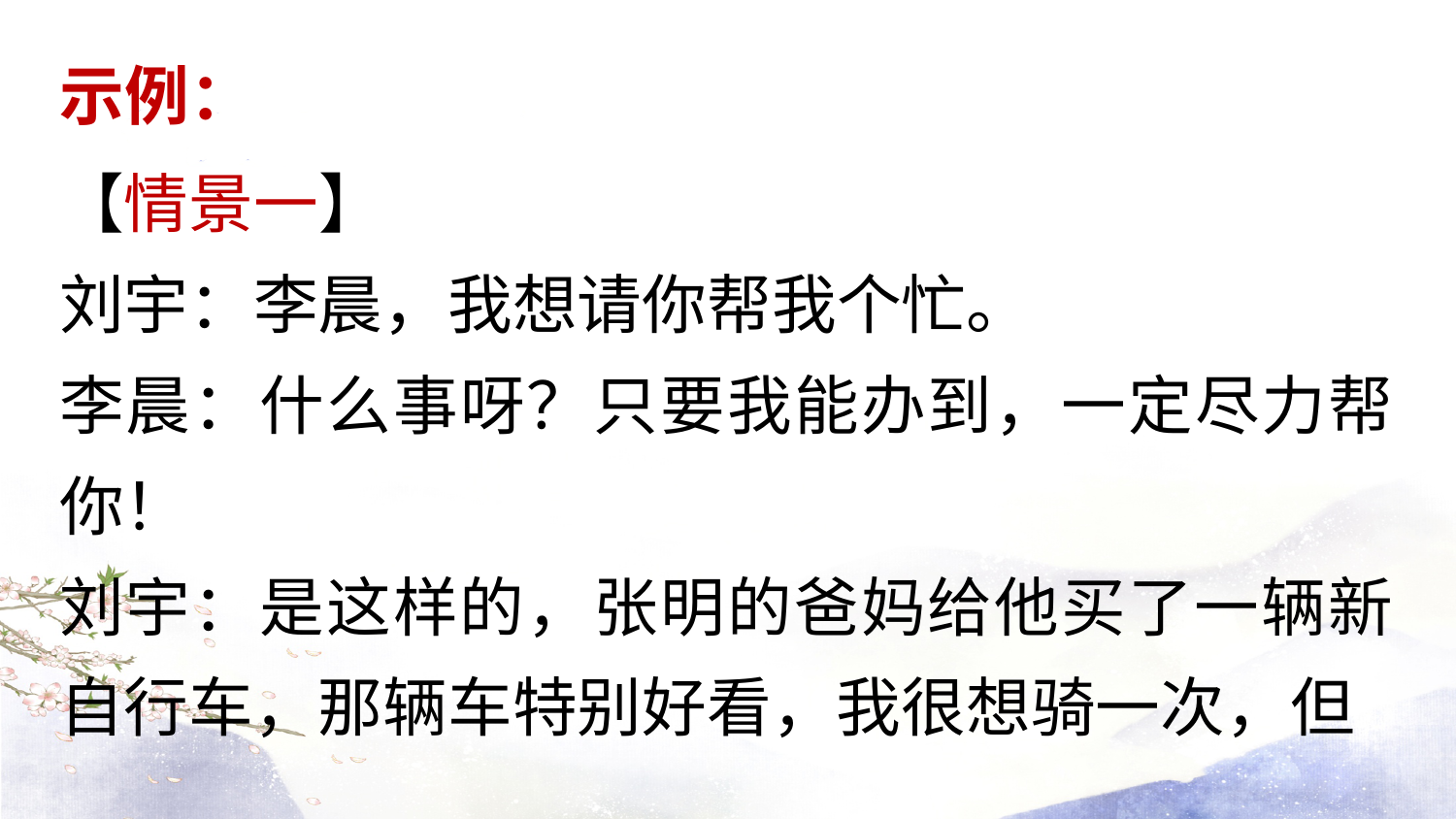

示例：
【情景一】
刘宇：李晨，我想请你帮我个忙。
李晨：什么事呀？只要我能办到，一定尽力帮你！
刘宇：是这样的，张明的爸妈给他买了一辆新自行车，那辆车特别好看，我很想骑一次，但